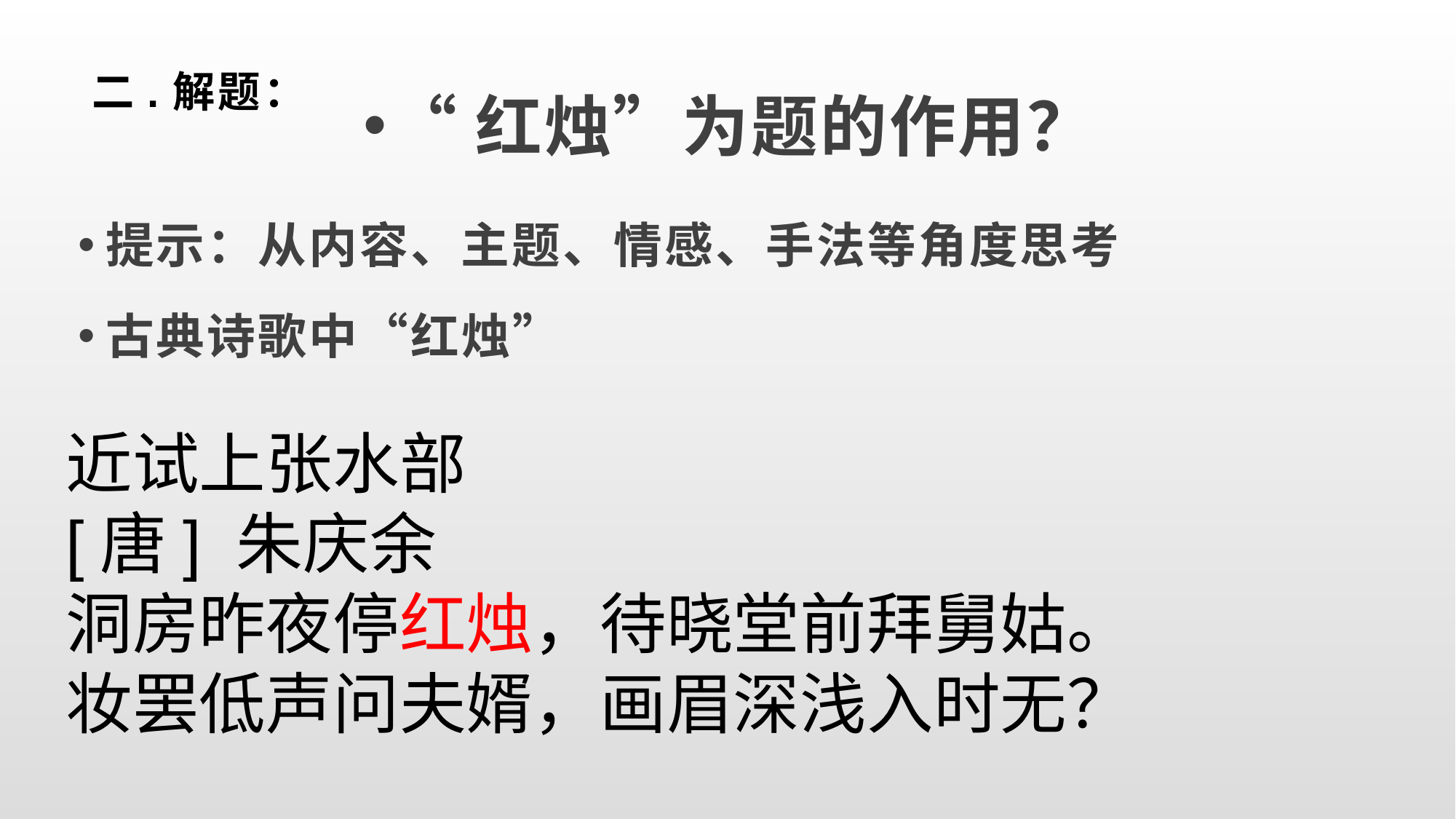

# 二.解题：
“红烛”为题的作用？
提示：从内容、主题、情感、手法等角度思考
古典诗歌中“红烛”

近试上张水部
[唐] 朱庆余
洞房昨夜停红烛，待晓堂前拜舅姑。
妆罢低声问夫婿，画眉深浅入时无？